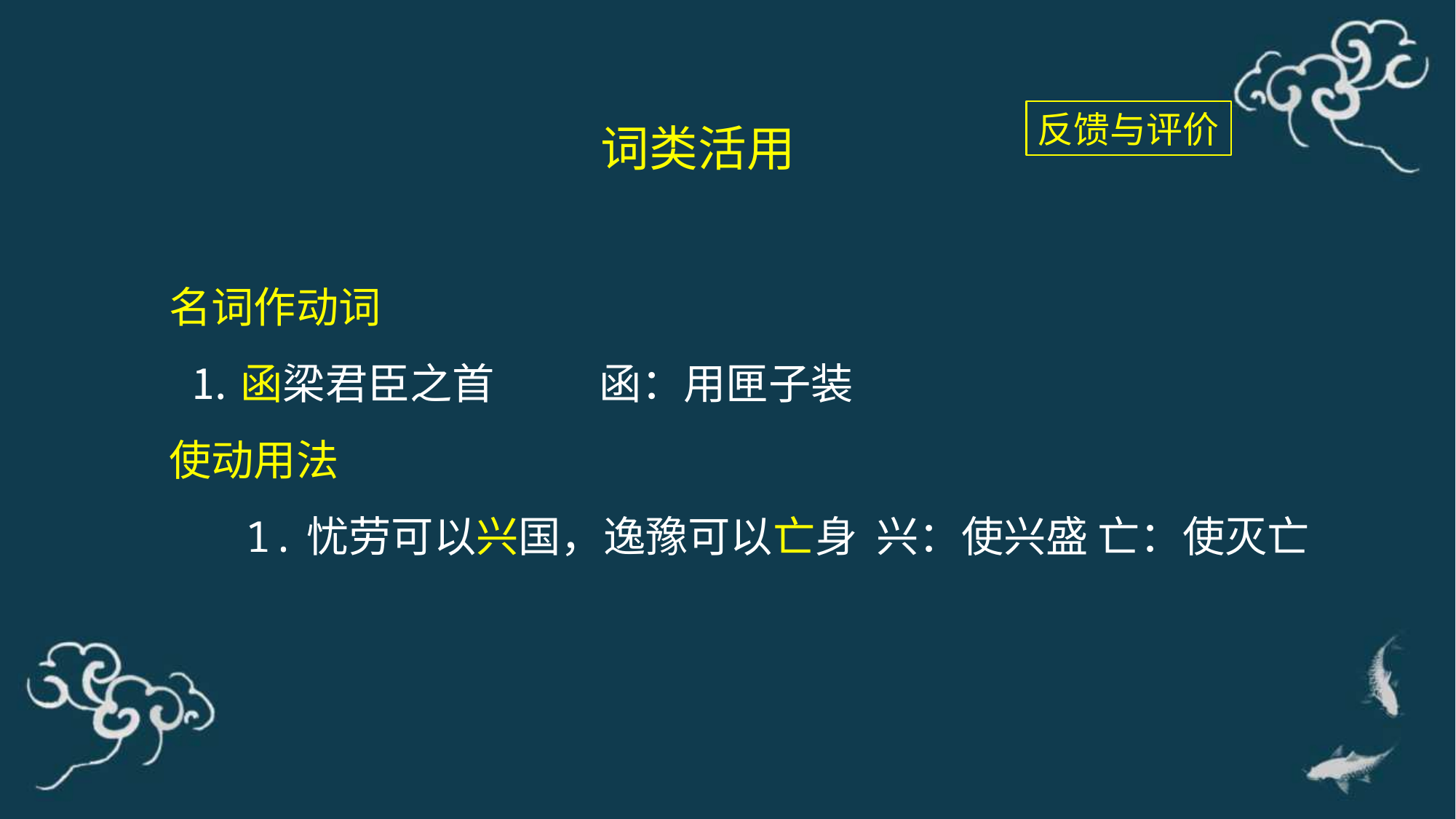

词类活用
反馈与评价
名词作动词
  ⒈函梁君臣之首           函：用匣子装
使动用法
   1.忧劳可以兴国，逸豫可以亡身  兴：使兴盛 亡：使灭亡